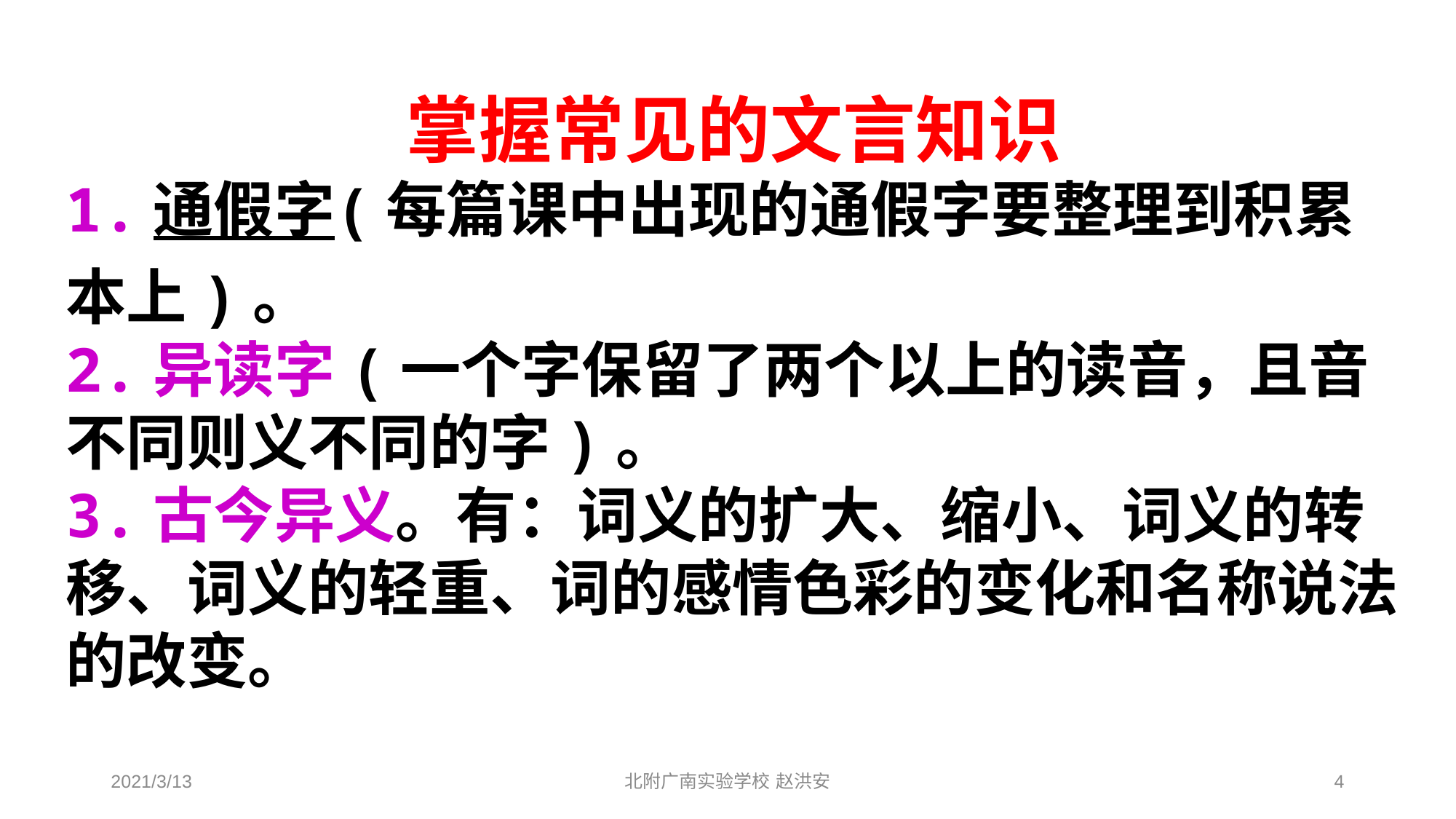

掌握常见的文言知识
1.通假字(每篇课中出现的通假字要整理到积累本上)。
2.异读字(一个字保留了两个以上的读音，且音不同则义不同的字)。
3.古今异义。有：词义的扩大、缩小、词义的转移、词义的轻重、词的感情色彩的变化和名称说法的改变。
2021/3/13
北附广南实验学校 赵洪安
4